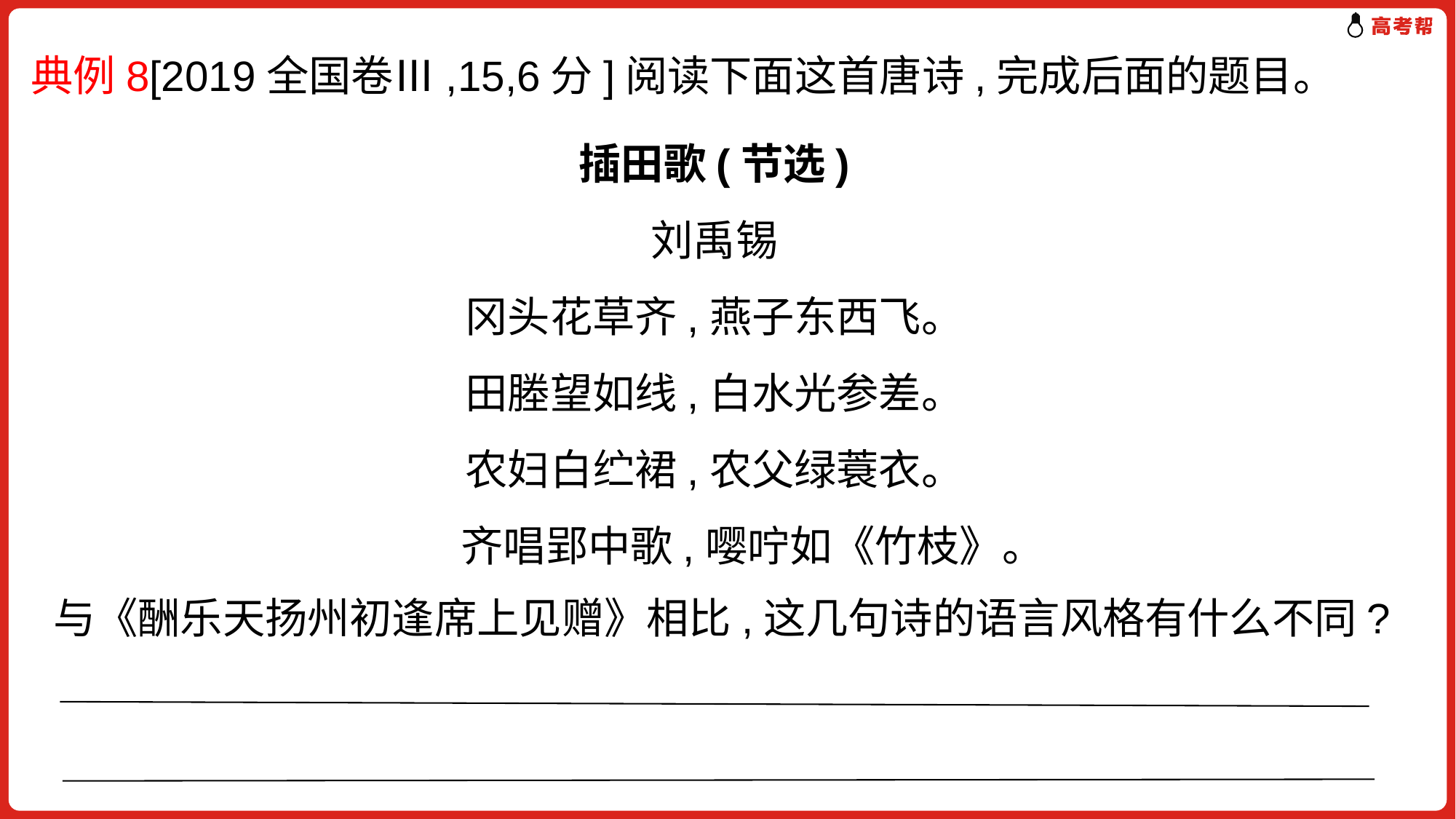

典例8[2019全国卷Ⅲ,15,6分]阅读下面这首唐诗,完成后面的题目。
插田歌(节选)
刘禹锡
冈头花草齐,燕子东西飞。
田塍望如线,白水光参差。
农妇白纻裙,农父绿蓑衣。
       齐唱郢中歌,嘤咛如《竹枝》。
与《酬乐天扬州初逢席上见赠》相比,这几句诗的语言风格有什么不同?